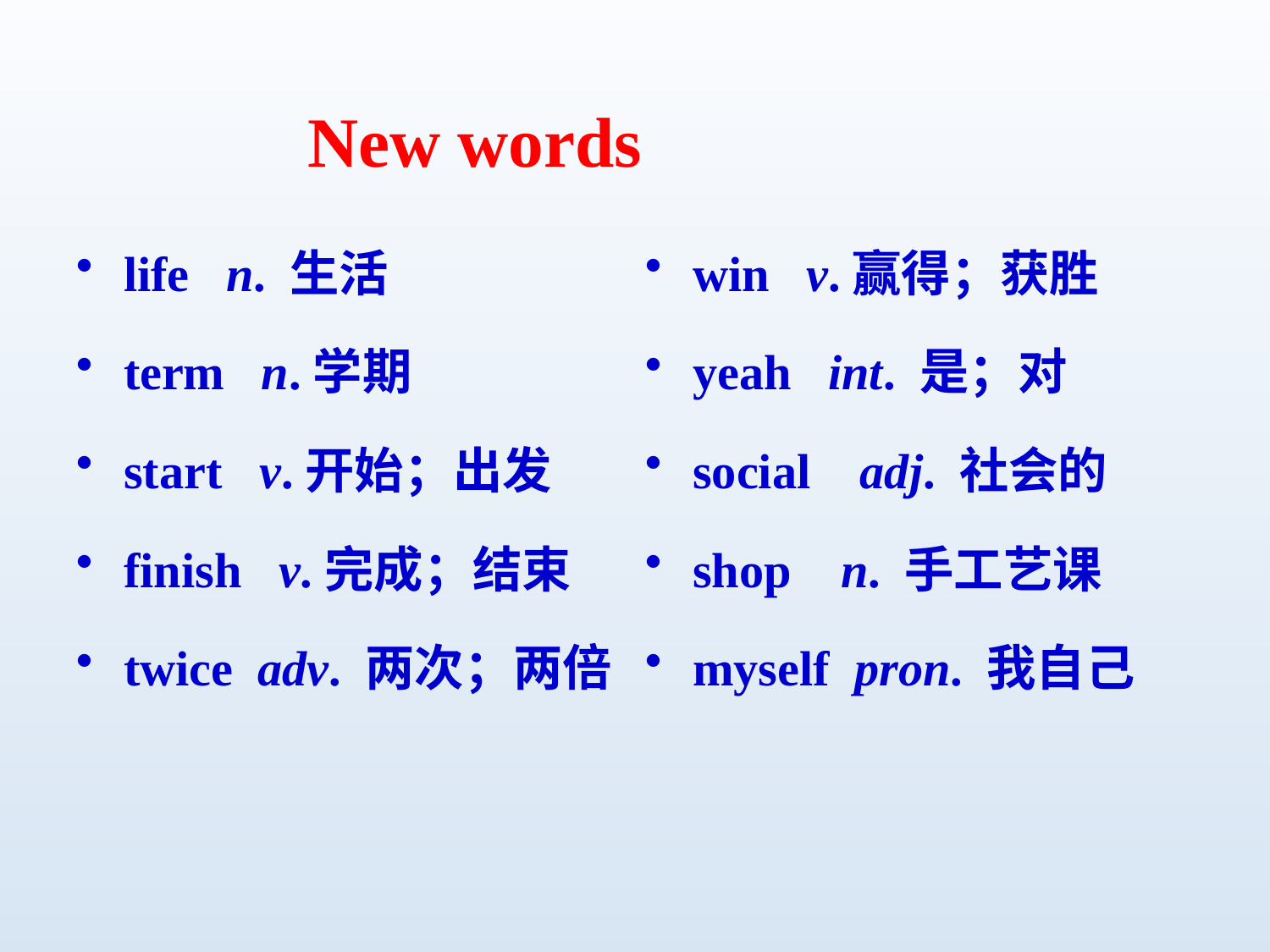

New words
life   n. 生活
term   n.学期
start   v.开始；出发
finish   v.完成；结束
twice  adv. 两次；两倍

win   v.赢得；获胜
yeah   int. 是；对
social    adj. 社会的
shop    n. 手工艺课
myself  pron. 我自己